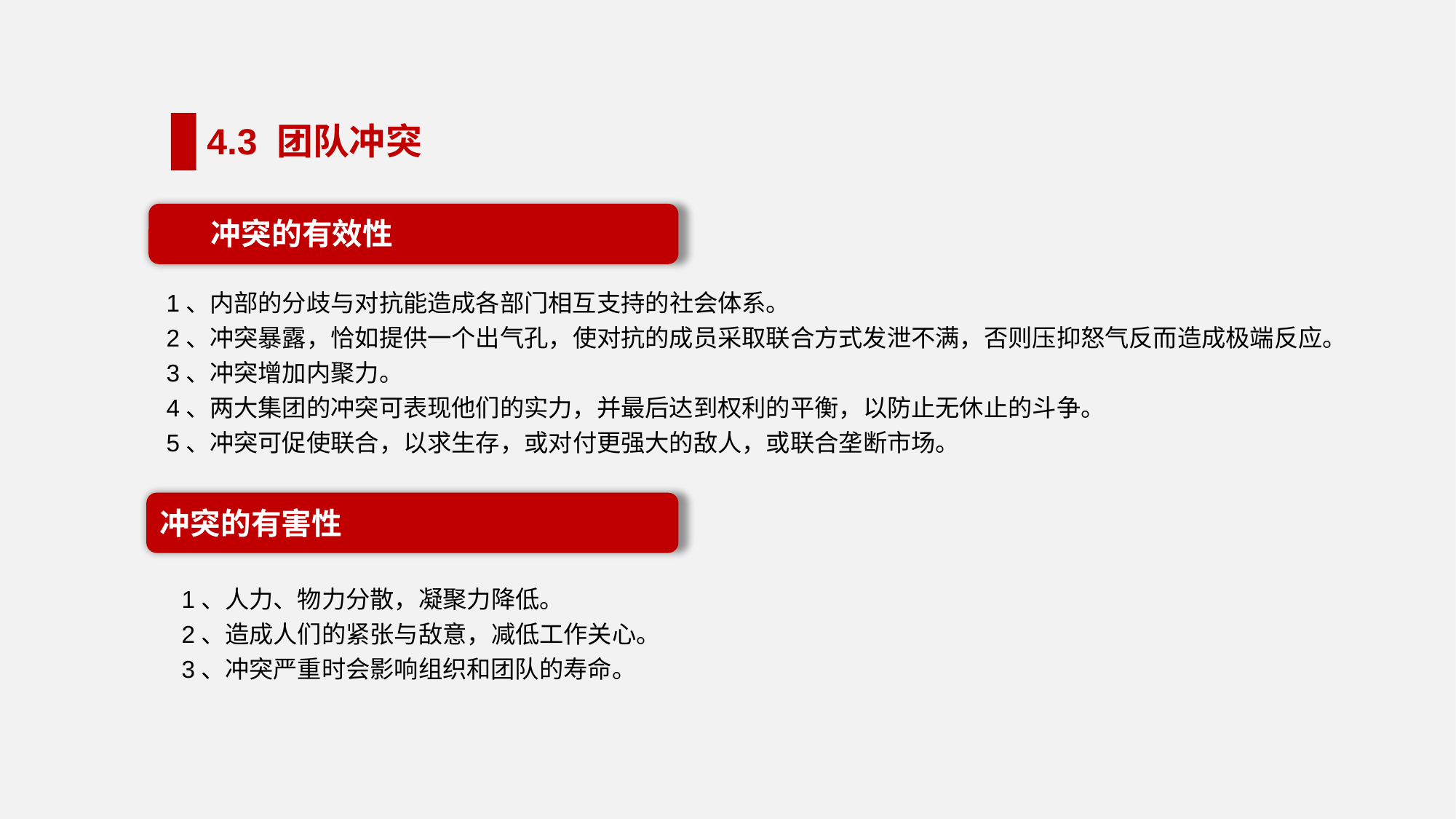

4.3 团队冲突

冲突的有效性
1、内部的分歧与对抗能造成各部门相互支持的社会体系。
2、冲突暴露，恰如提供一个出气孔，使对抗的成员采取联合方式发泄不满，否则压抑怒气反而造成极端反应。
3、冲突增加内聚力。
4、两大集团的冲突可表现他们的实力，并最后达到权利的平衡，以防止无休止的斗争。
5、冲突可促使联合，以求生存，或对付更强大的敌人，或联合垄断市场。

冲突的有害性
1、人力、物力分散，凝聚力降低。
2、造成人们的紧张与敌意，减低工作关心。
3、冲突严重时会影响组织和团队的寿命。